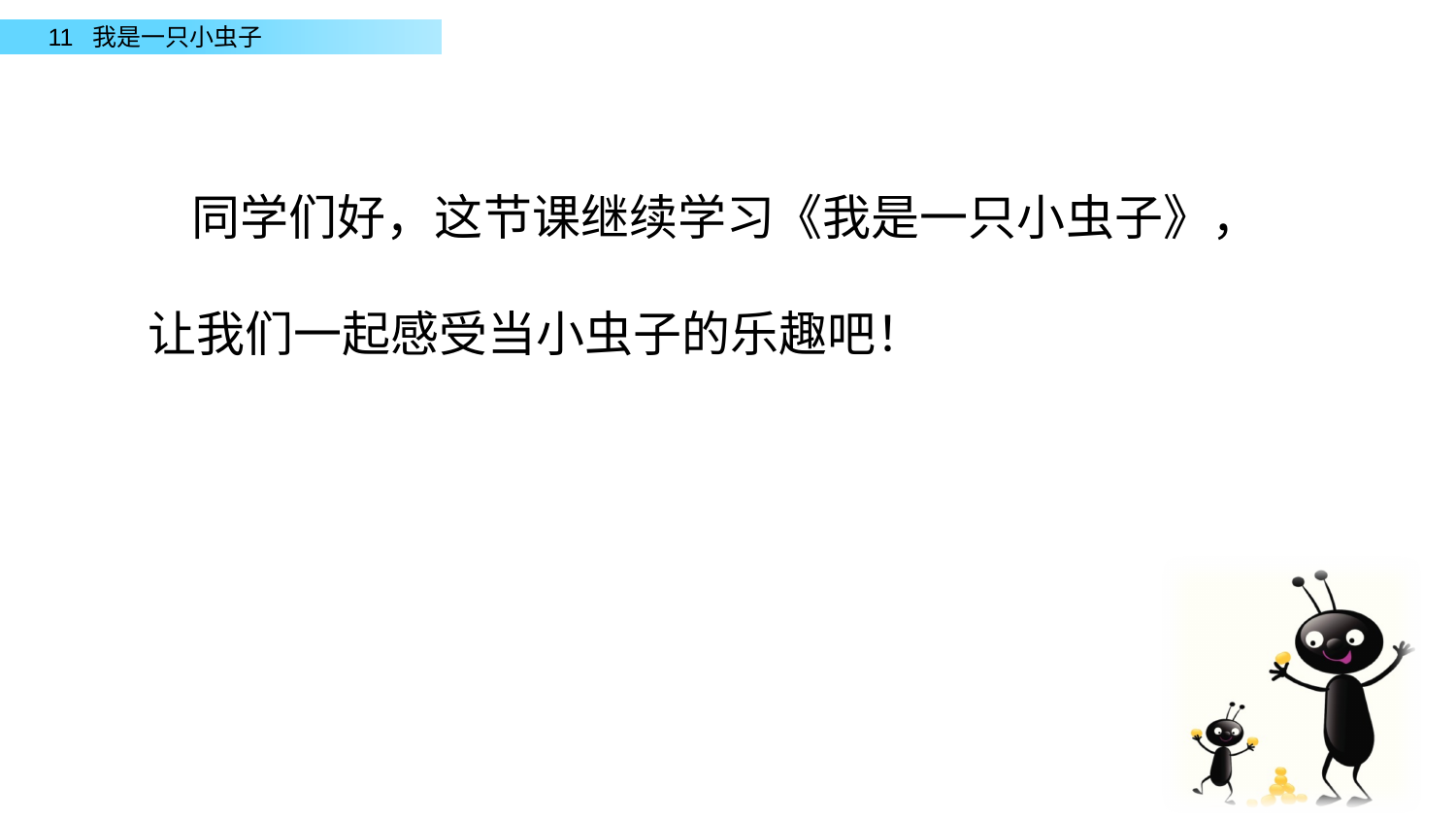

同学们好，这节课继续学习《我是一只小虫子》，

让我们一起感受当小虫子的乐趣吧！